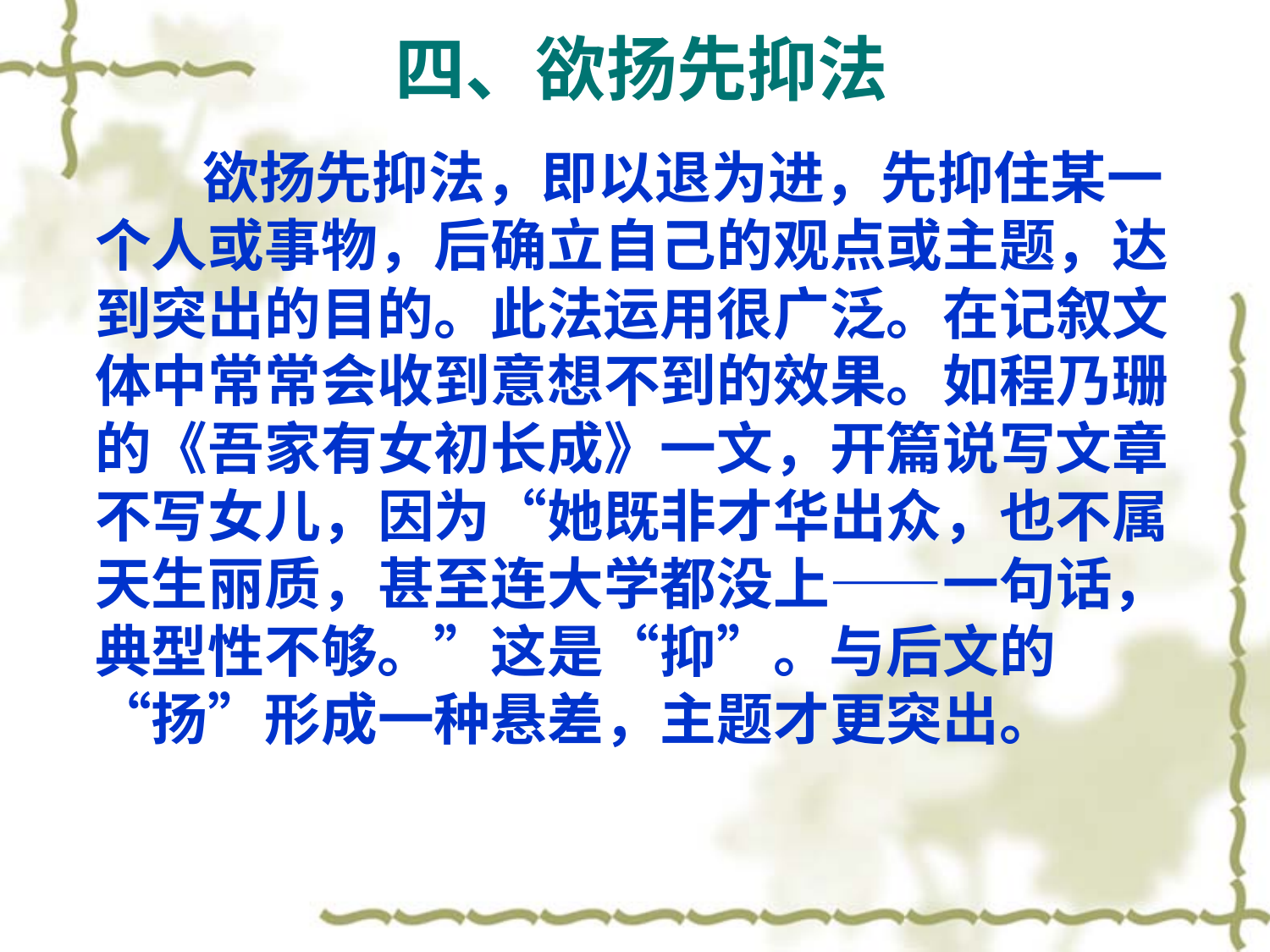

# 四、欲扬先抑法
           欲扬先抑法，即以退为进，先抑住某一个人或事物，后确立自己的观点或主题，达到突出的目的。此法运用很广泛。在记叙文体中常常会收到意想不到的效果。如程乃珊的《吾家有女初长成》一文，开篇说写文章不写女儿，因为“她既非才华出众，也不属天生丽质，甚至连大学都没上——一句话，典型性不够。”这是“抑”。与后文的“扬”形成一种悬差，主题才更突出。
198